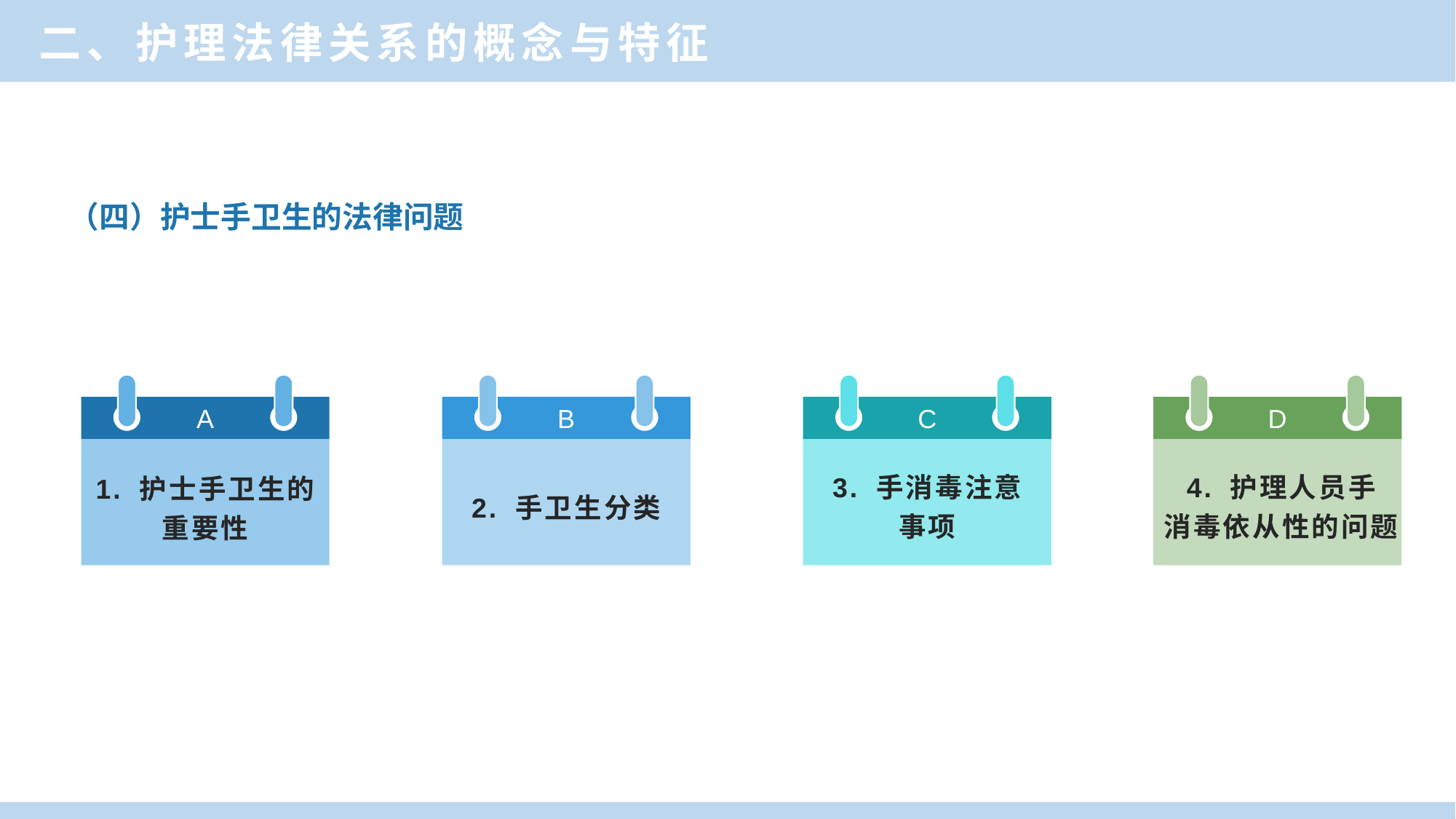

二、护理法律关系的概念与特征
（四）护士手卫生的法律问题

A

1. 护士手卫生的
重要性

B

2. 手卫生分类

C

3. 手消毒注意
事项

D

4. 护理人员手
消毒依从性的问题